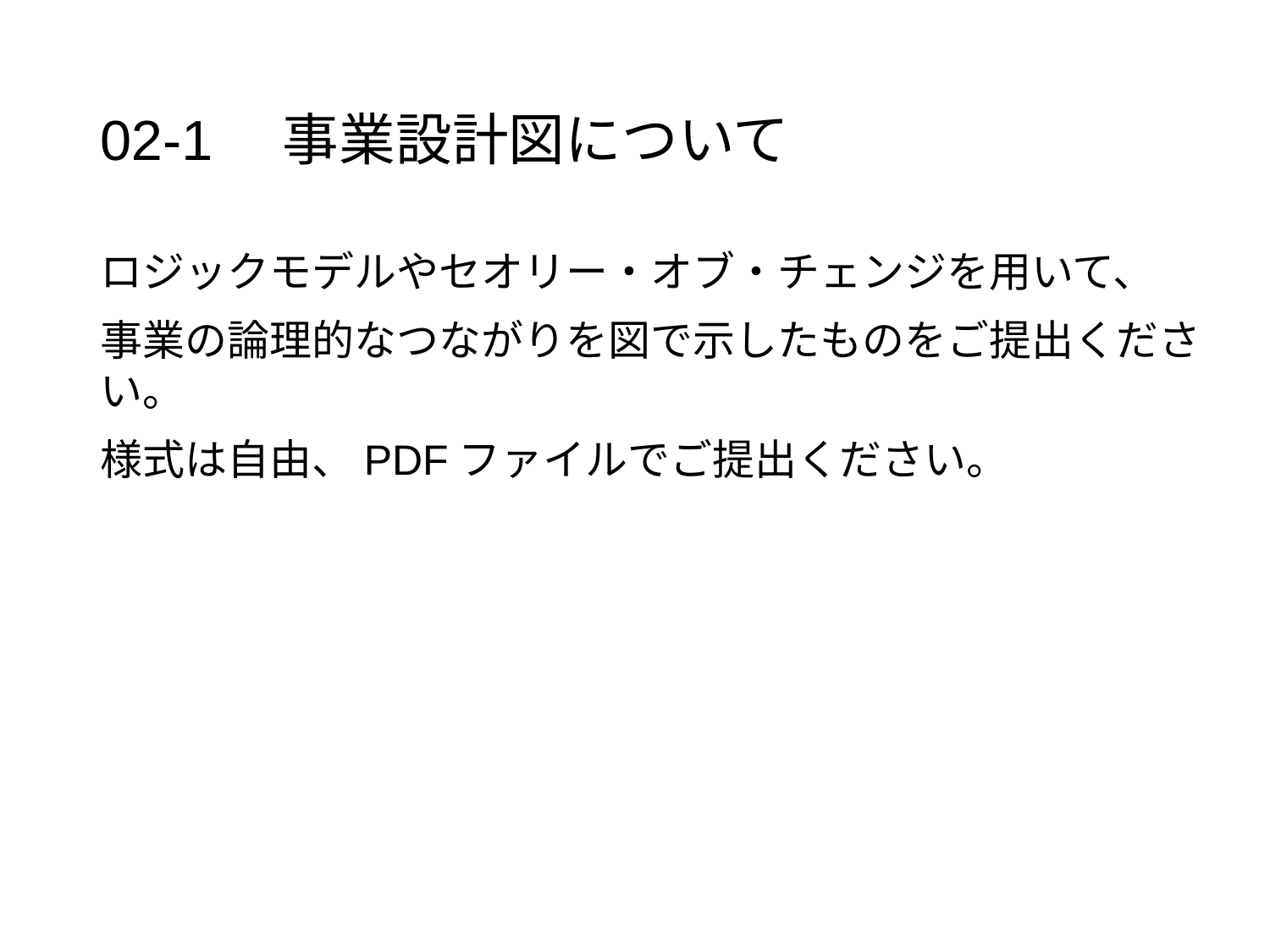

# 02-1　事業設計図について
ロジックモデルやセオリー・オブ・チェンジを用いて、
事業の論理的なつながりを図で示したものをご提出ください。
様式は自由、PDFファイルでご提出ください。